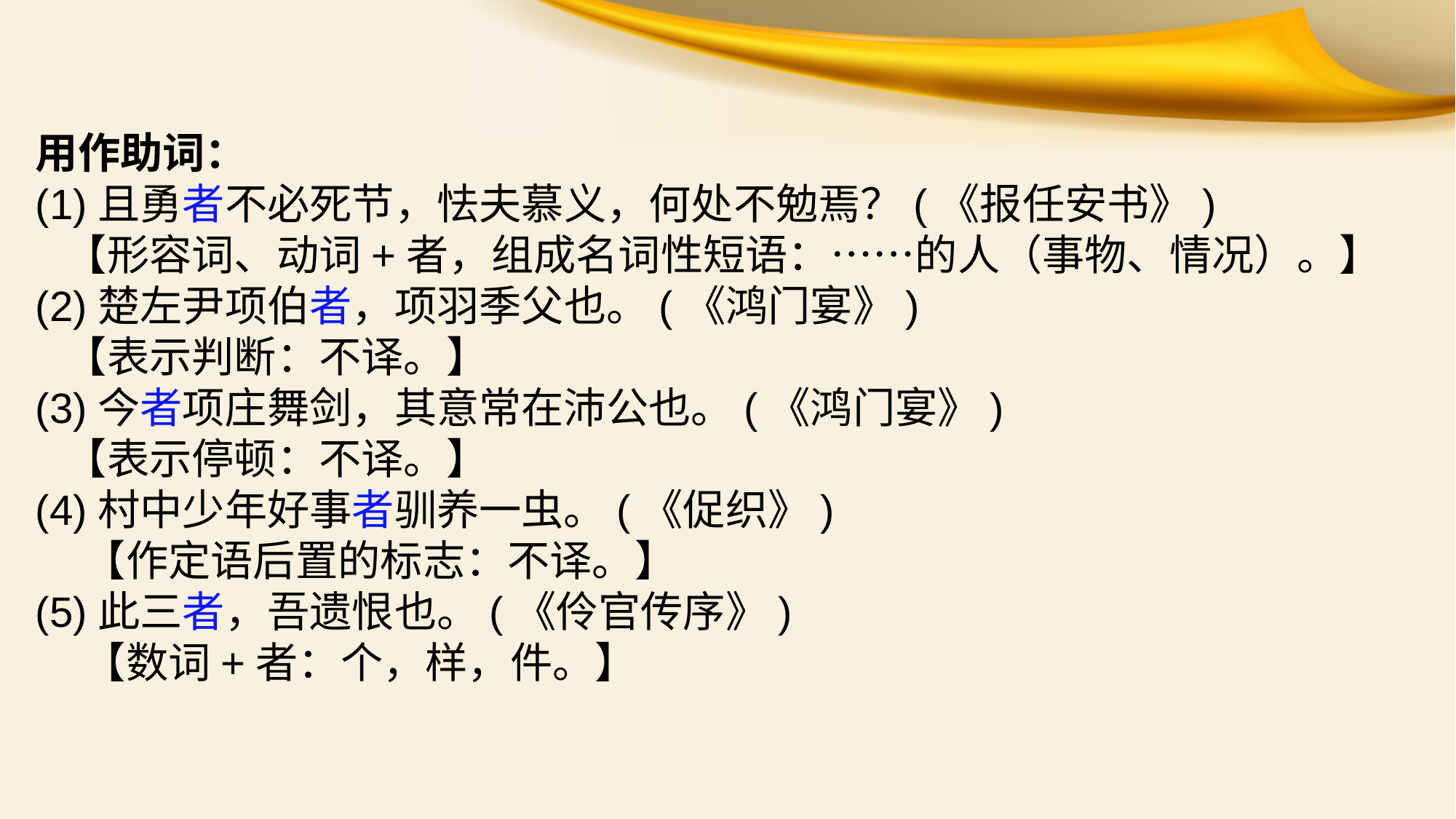

用作助词：
(1)且勇者不必死节，怯夫慕义，何处不勉焉？(《报任安书》)
  【形容词、动词+者，组成名词性短语：……的人（事物、情况）。】
(2)楚左尹项伯者，项羽季父也。(《鸿门宴》)
  【表示判断：不译。】
(3)今者项庄舞剑，其意常在沛公也。(《鸿门宴》)
  【表示停顿：不译。】
(4)村中少年好事者驯养一虫。(《促织》)
    【作定语后置的标志：不译。】
(5)此三者，吾遗恨也。(《伶官传序》)
    【数词+者：个，样，件。】